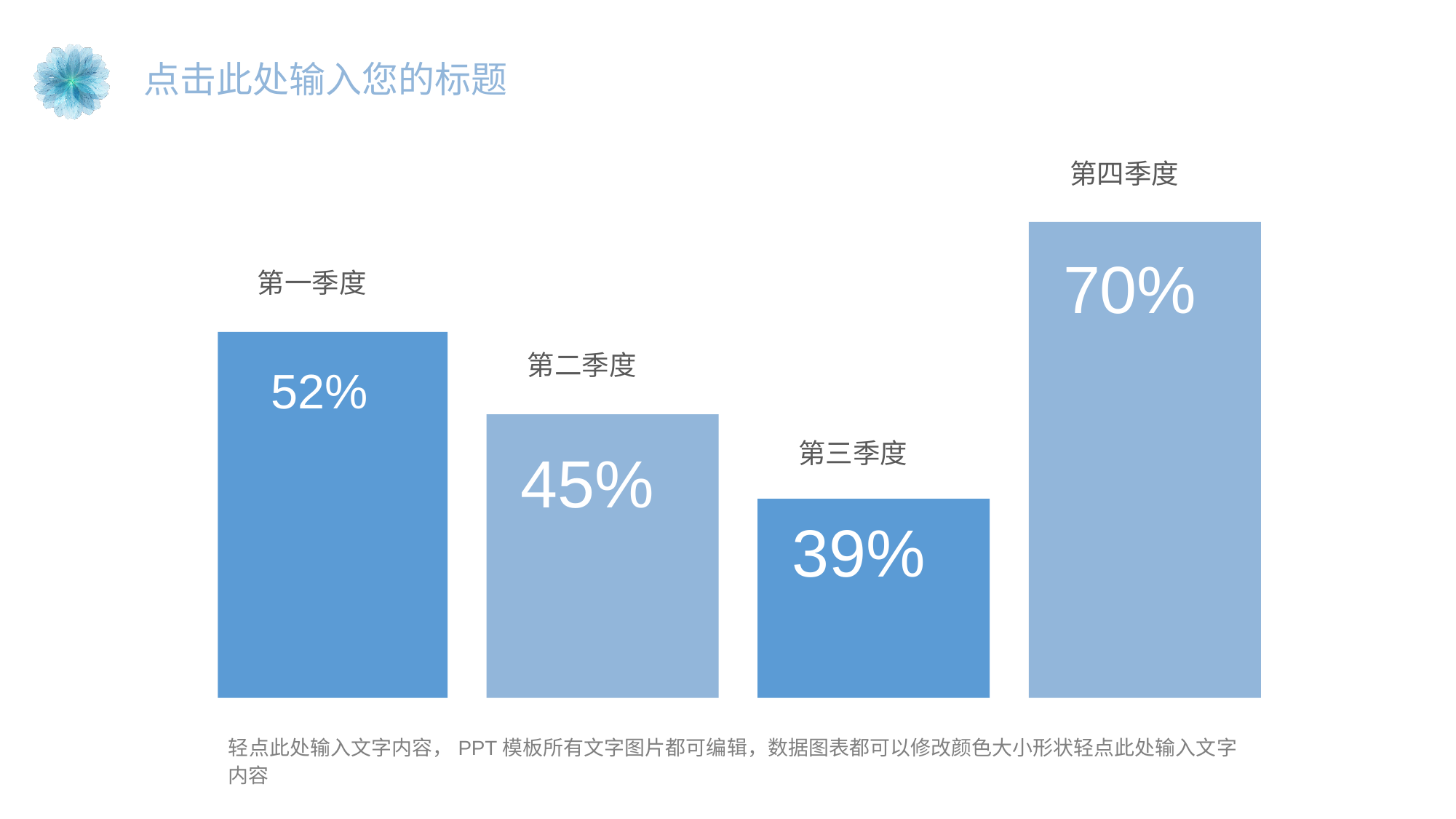

点击此处输入您的标题
第四季度

70%
第一季度

第二季度
52%

第三季度
45%

39%
轻点此处输入文字内容，PPT模板所有文字图片都可编辑，数据图表都可以修改颜色大小形状轻点此处输入文字内容